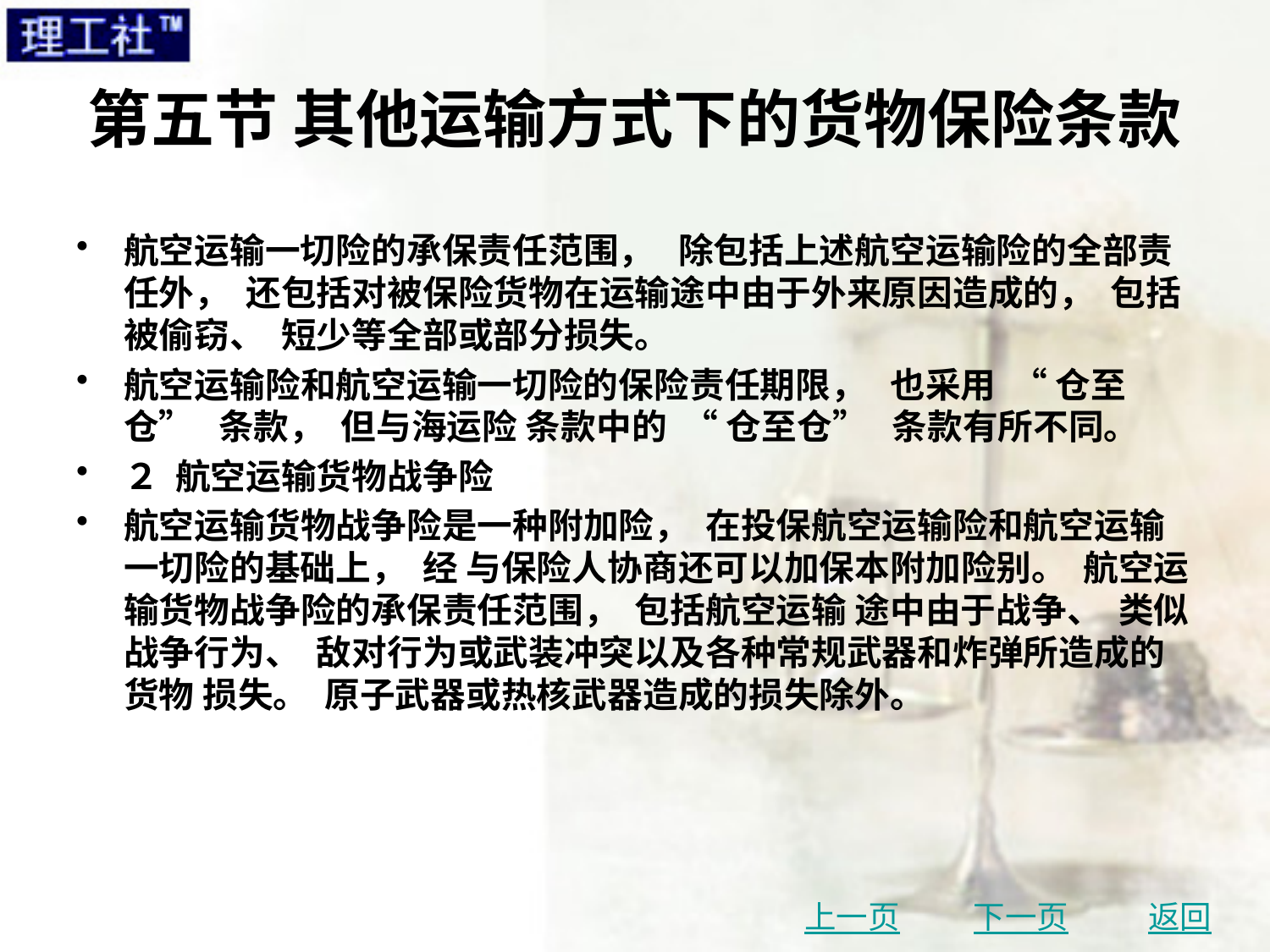

# 第五节 其他运输方式下的货物保险条款
航空运输一切险的承保责任范围，   除包括上述航空运输险的全部责任外，  还包括对被保险货物在运输途中由于外来原因造成的，  包括被偷窃、  短少等全部或部分损失。
航空运输险和航空运输一切险的保险责任期限，   也采用  “ 仓至仓”   条款，  但与海运险 条款中的  “ 仓至仓”   条款有所不同。
２  航空运输货物战争险
航空运输货物战争险是一种附加险，  在投保航空运输险和航空运输一切险的基础上，  经 与保险人协商还可以加保本附加险别。  航空运输货物战争险的承保责任范围，  包括航空运输 途中由于战争、  类似战争行为、  敌对行为或武装冲突以及各种常规武器和炸弹所造成的货物 损失。  原子武器或热核武器造成的损失除外。

上一页
下一页
返回